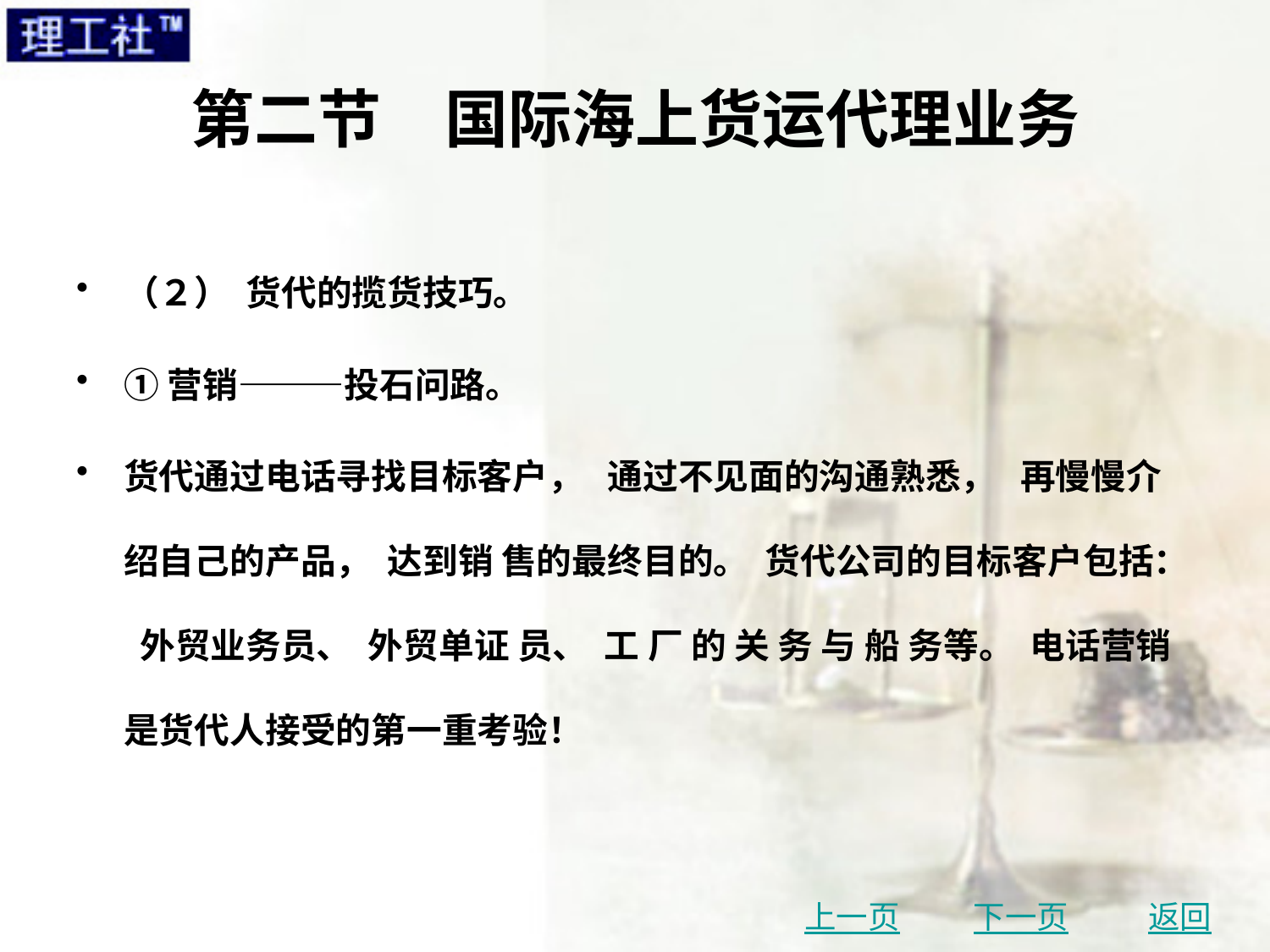

# 第二节　国际海上货运代理业务
（２）  货代的揽货技巧。
①营销———投石问路。
货代通过电话寻找目标客户，   通过不见面的沟通熟悉，   再慢慢介绍自己的产品，  达到销 售的最终目的。  货代公司的目标客户包括：   外贸业务员、  外贸单证 员、  工 厂 的 关 务 与 船 务等。  电话营销是货代人接受的第一重考验！

上一页
下一页
返回